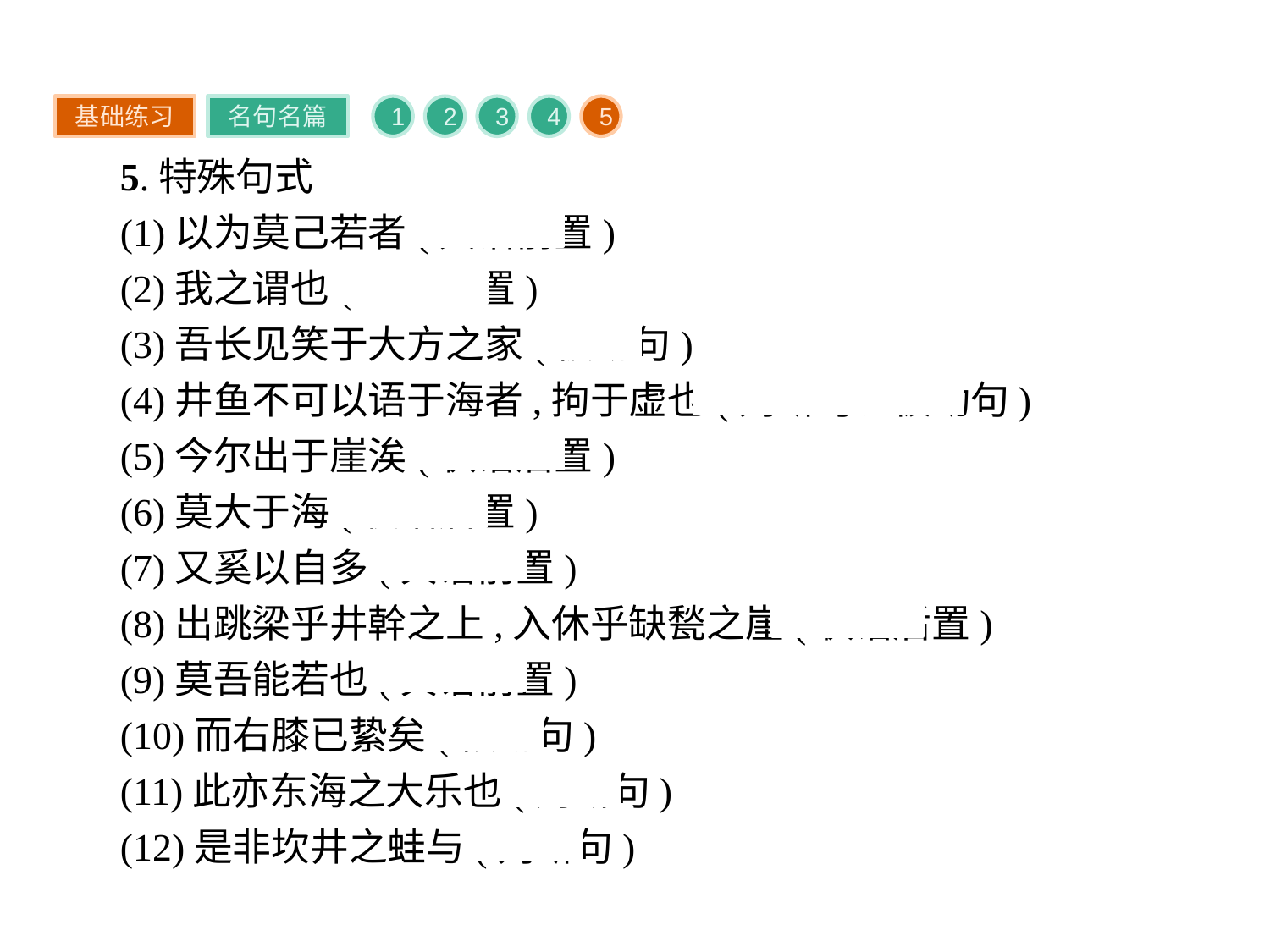

基础练习
名句名篇
1
2
3
4
5
5.特殊句式
(1)以为莫己若者(宾语前置)
(2)我之谓也(宾语前置)
(3)吾长见笑于大方之家(被动句)
(4)井鱼不可以语于海者,拘于虚也(判断句、被动句)
(5)今尔出于崖涘(状语后置)
(6)莫大于海(状语后置)
(7)又奚以自多(宾语前置)
(8)出跳梁乎井幹之上,入休乎缺甃之崖(状语后置)
(9)莫吾能若也(宾语前置)
(10)而右膝已絷矣(被动句)
(11)此亦东海之大乐也(判断句)
(12)是非坎井之蛙与(判断句)